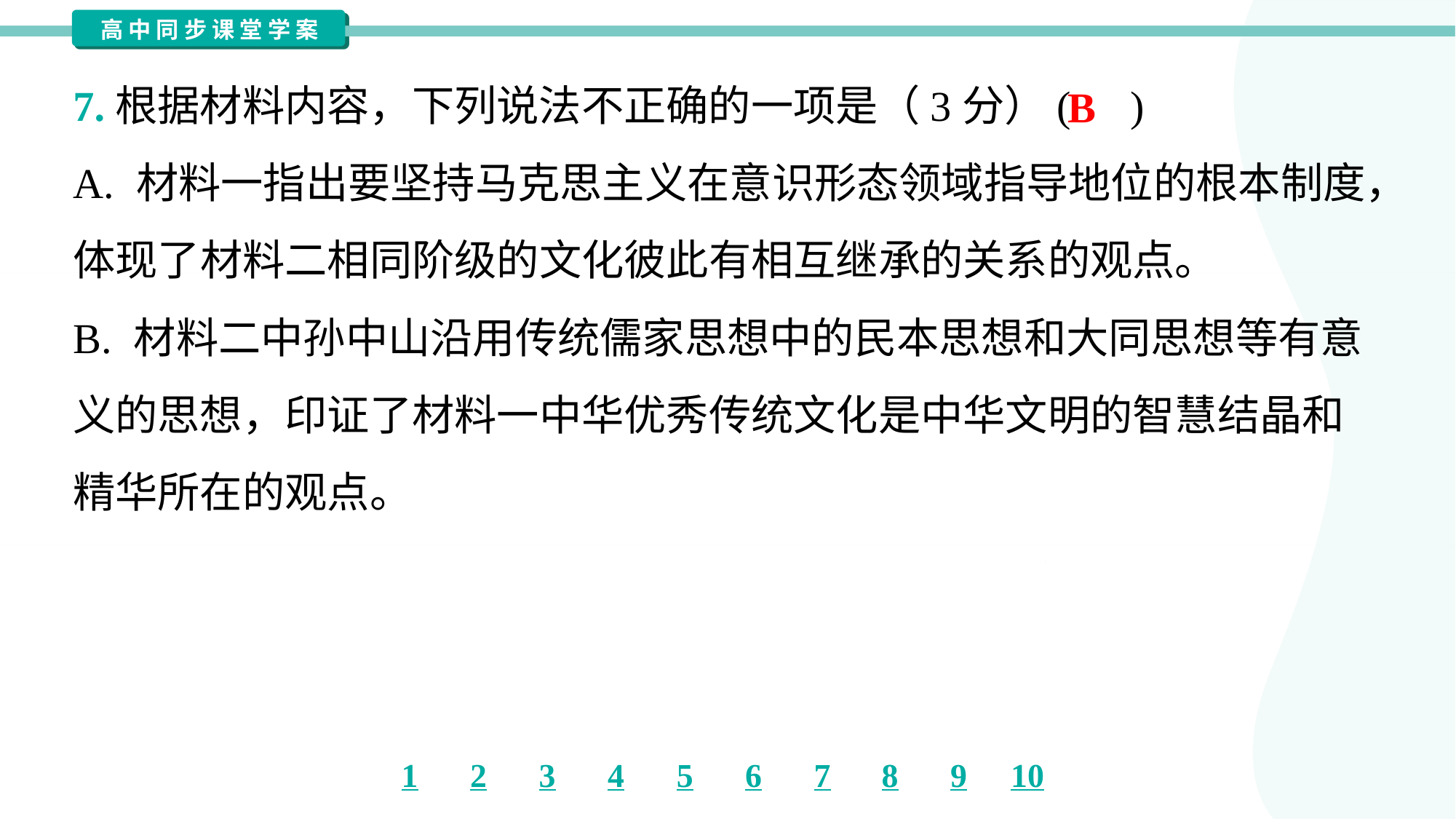

7.根据材料内容，下列说法不正确的一项是（3分）(     )
B
A. 材料一指出要坚持马克思主义在意识形态领域指导地位的根本制度，
体现了材料二相同阶级的文化彼此有相互继承的关系的观点。
B. 材料二中孙中山沿用传统儒家思想中的民本思想和大同思想等有意
义的思想，印证了材料一中华优秀传统文化是中华文明的智慧结晶和
精华所在的观点。